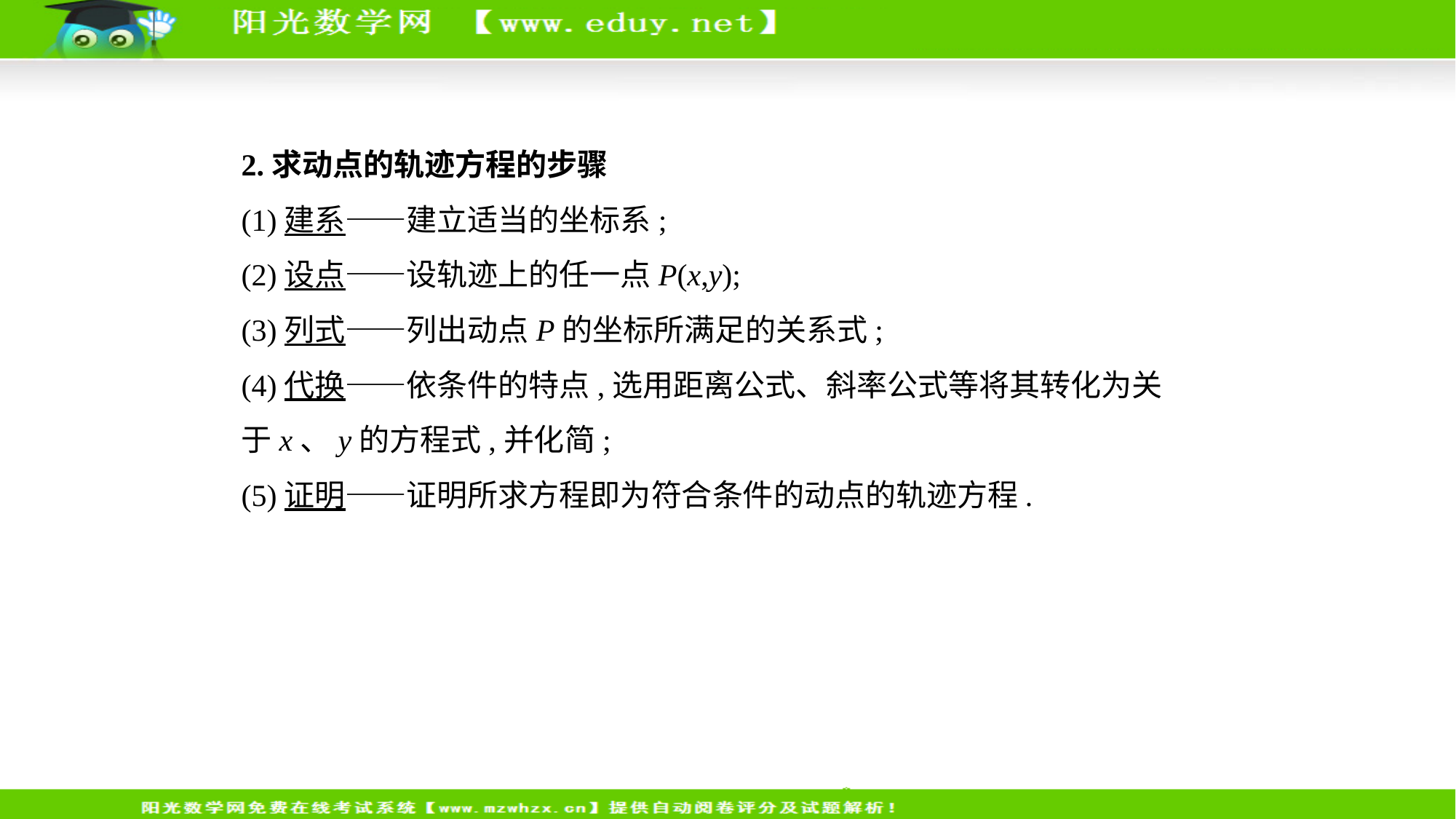

2.求动点的轨迹方程的步骤
(1)建系——建立适当的坐标系;
(2)设点——设轨迹上的任一点P(x,y);
(3)列式——列出动点P的坐标所满足的关系式;
(4)代换——依条件的特点,选用距离公式、斜率公式等将其转化为关
于x、y的方程式,并化简;
(5)证明——证明所求方程即为符合条件的动点的轨迹方程.